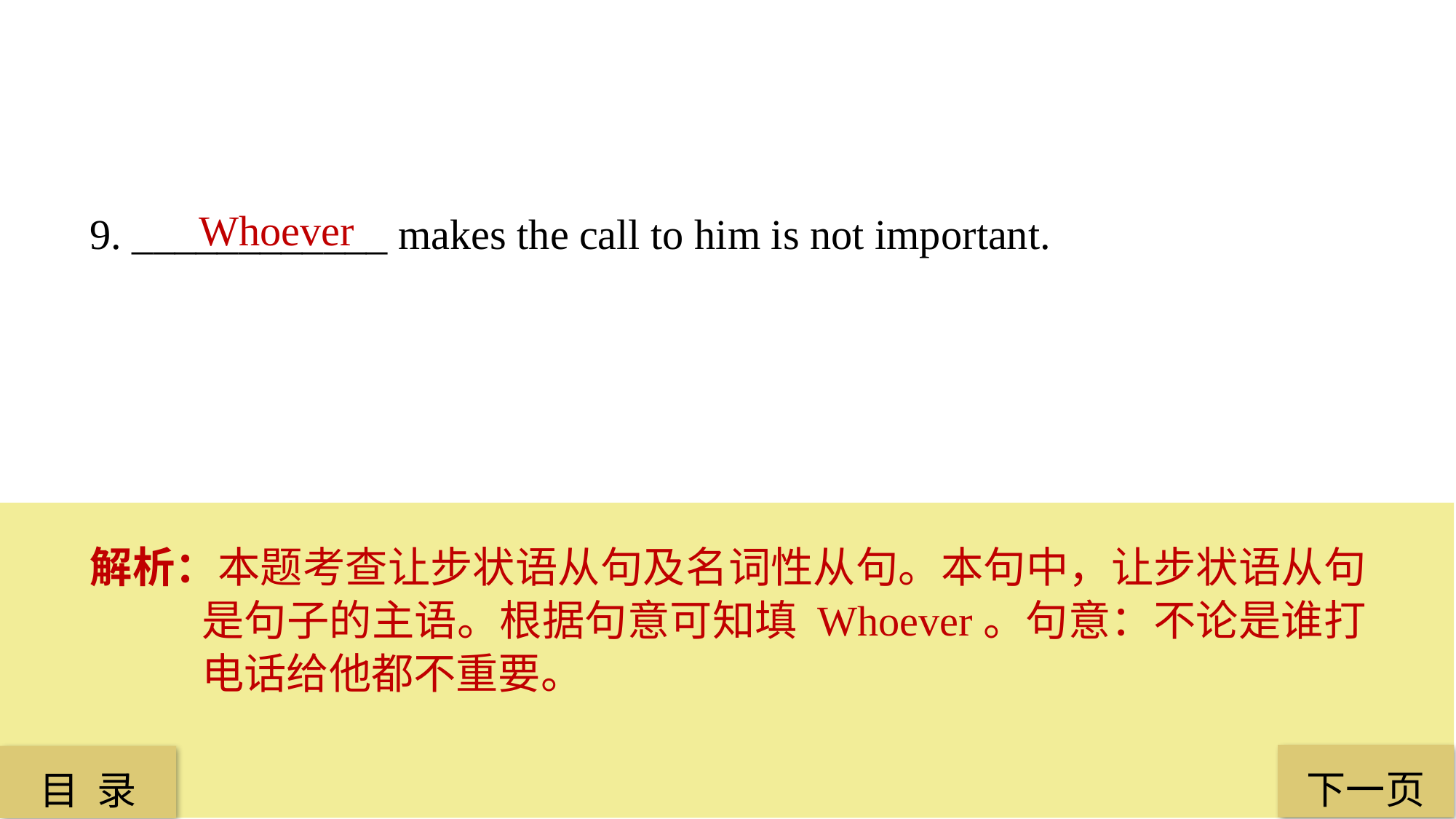

9. ____________ makes the call to him is not important.
Whoever
解析：本题考查让步状语从句及名词性从句。本句中，让步状语从句是句子的主语。根据句意可知填 Whoever。句意：不论是谁打电话给他都不重要。